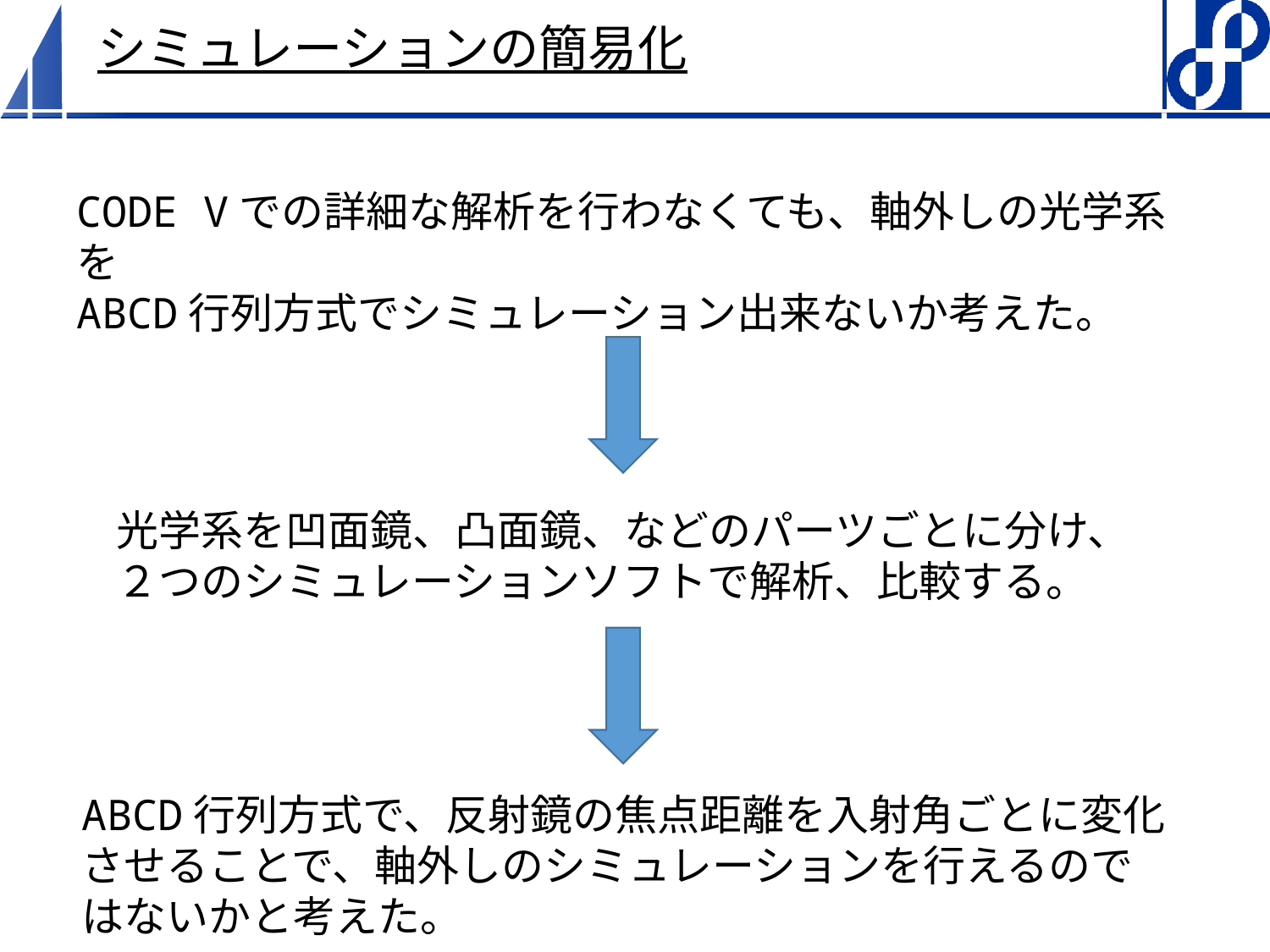

# シミュレーションの簡易化
CODE Vでの詳細な解析を行わなくても、軸外しの光学系を
ABCD行列方式でシミュレーション出来ないか考えた。

光学系を凹面鏡、凸面鏡、などのパーツごとに分け、
２つのシミュレーションソフトで解析、比較する。

ABCD行列方式で、反射鏡の焦点距離を入射角ごとに変化
させることで、軸外しのシミュレーションを行えるので
はないかと考えた。